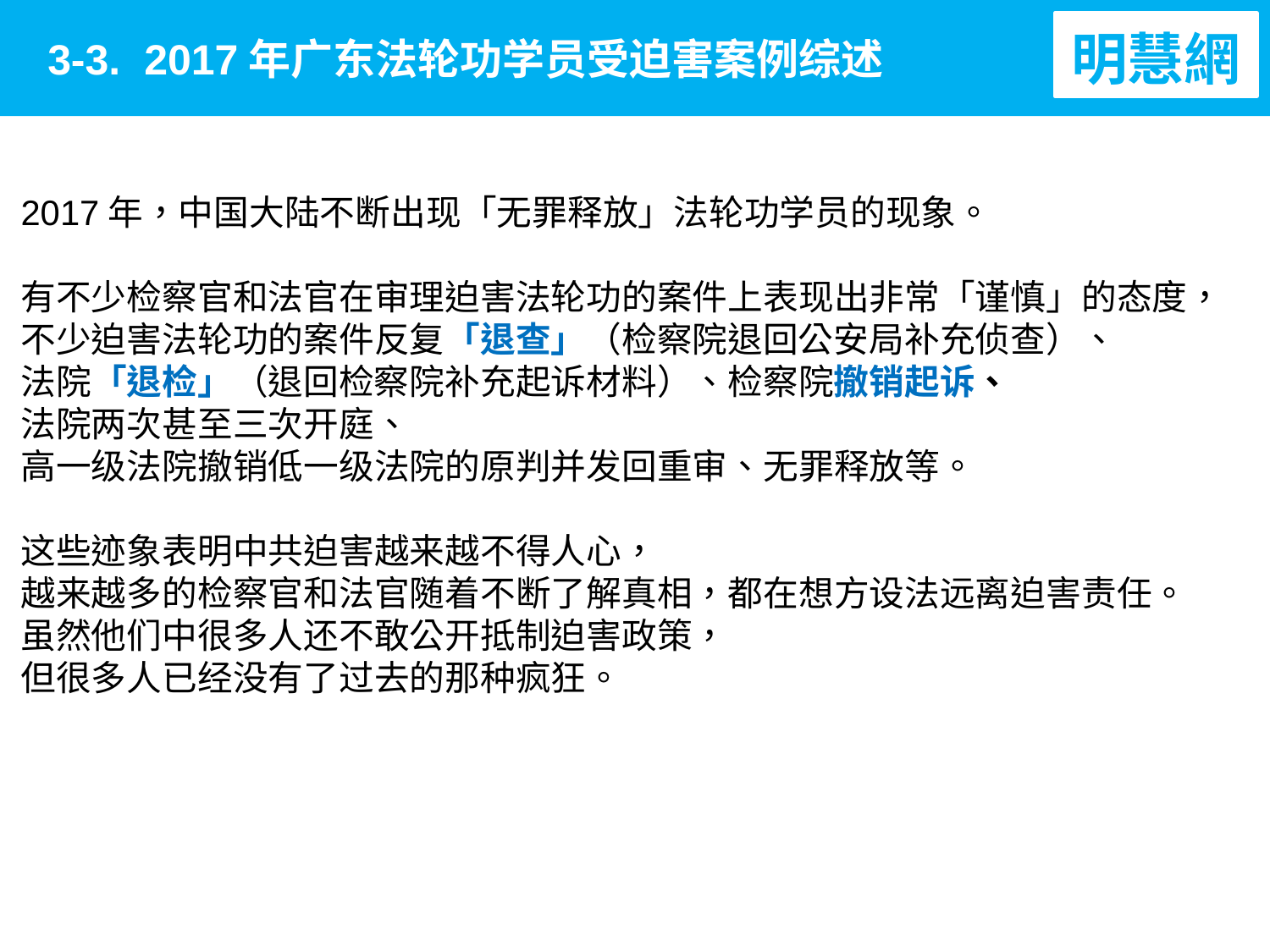

明慧網
3-3.  2017年广东法轮功学员受迫害案例综述

2017年，中国大陆不断出现「无罪释放」法轮功学员的现象。

有不少检察官和法官在审理迫害法轮功的案件上表现出非常「谨慎」的态度，
不少迫害法轮功的案件反复「退查」（检察院退回公安局补充侦查）、
法院「退检」（退回检察院补充起诉材料）、检察院撤销起诉、
法院两次甚至三次开庭、
高一级法院撤销低一级法院的原判并发回重审、无罪释放等。

这些迹象表明中共迫害越来越不得人心，
越来越多的检察官和法官随着不断了解真相，都在想方设法远离迫害责任。
虽然他们中很多人还不敢公开抵制迫害政策，
但很多人已经没有了过去的那种疯狂。